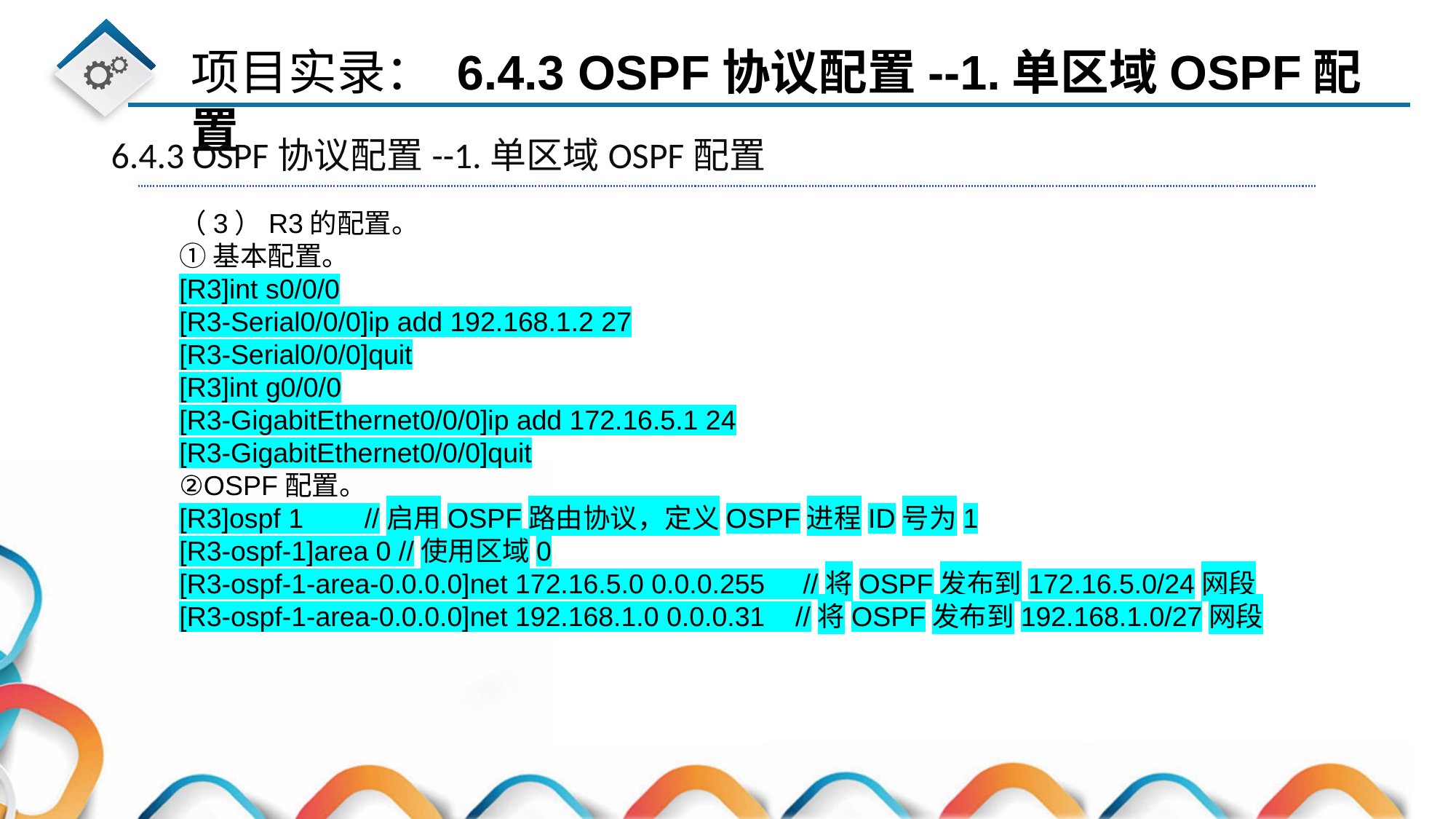

6.4.3 OSPF协议配置--1.单区域OSPF配置

（3）R3的配置。
①基本配置。
[R3]int s0/0/0
[R3-Serial0/0/0]ip add 192.168.1.2 27
[R3-Serial0/0/0]quit
[R3]int g0/0/0
[R3-GigabitEthernet0/0/0]ip add 172.16.5.1 24
[R3-GigabitEthernet0/0/0]quit
②OSPF配置。
[R3]ospf 1        //启用OSPF路由协议，定义OSPF进程ID号为1
[R3-ospf-1]area 0 //使用区域0
[R3-ospf-1-area-0.0.0.0]net 172.16.5.0 0.0.0.255     //将OSPF发布到172.16.5.0/24网段
[R3-ospf-1-area-0.0.0.0]net 192.168.1.0 0.0.0.31    //将OSPF发布到192.168.1.0/27网段